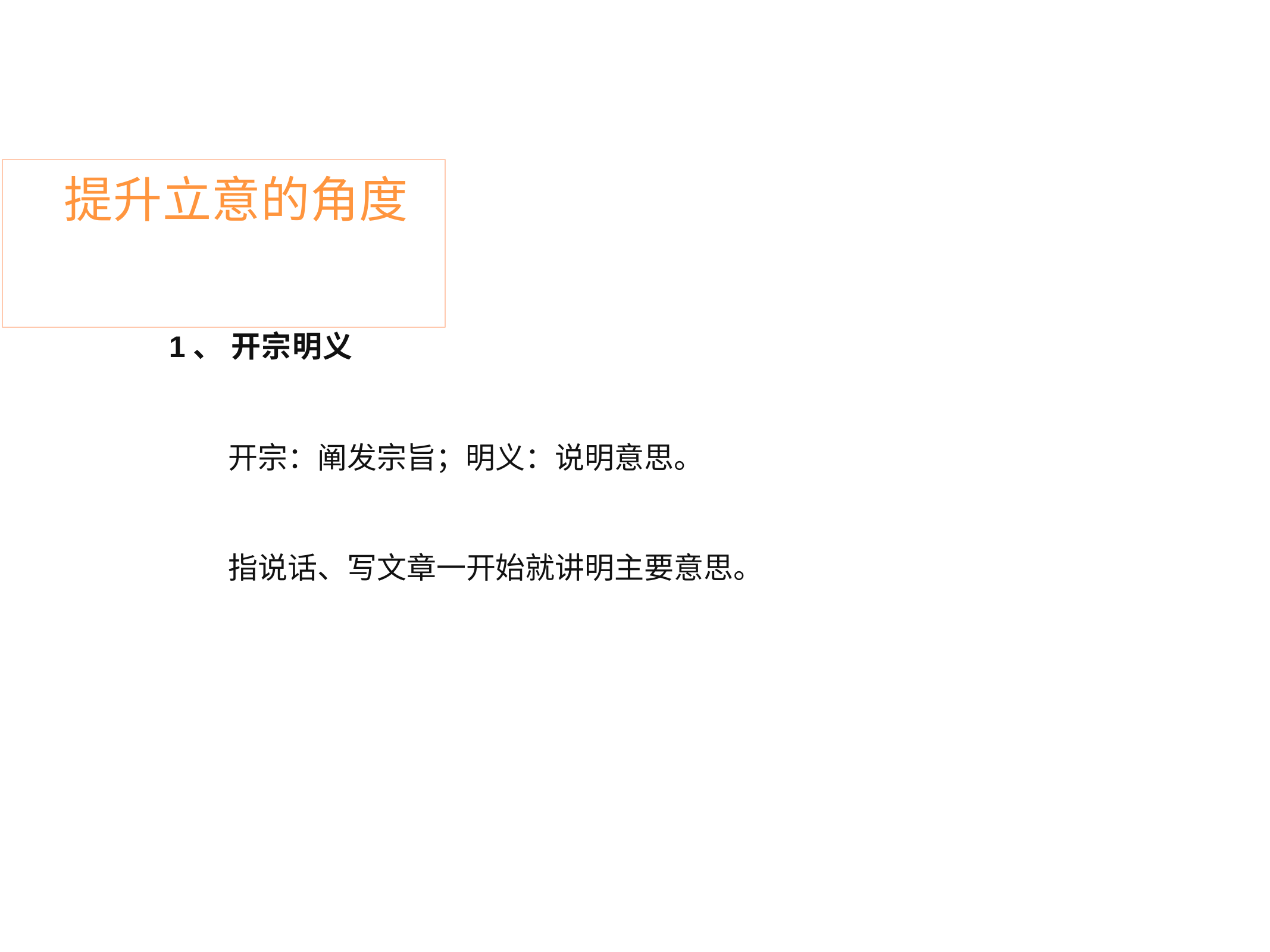

# 提升立意的角度
1、 开宗明义

开宗：阐发宗旨；明义：说明意思。

指说话、写文章一开始就讲明主要意思。